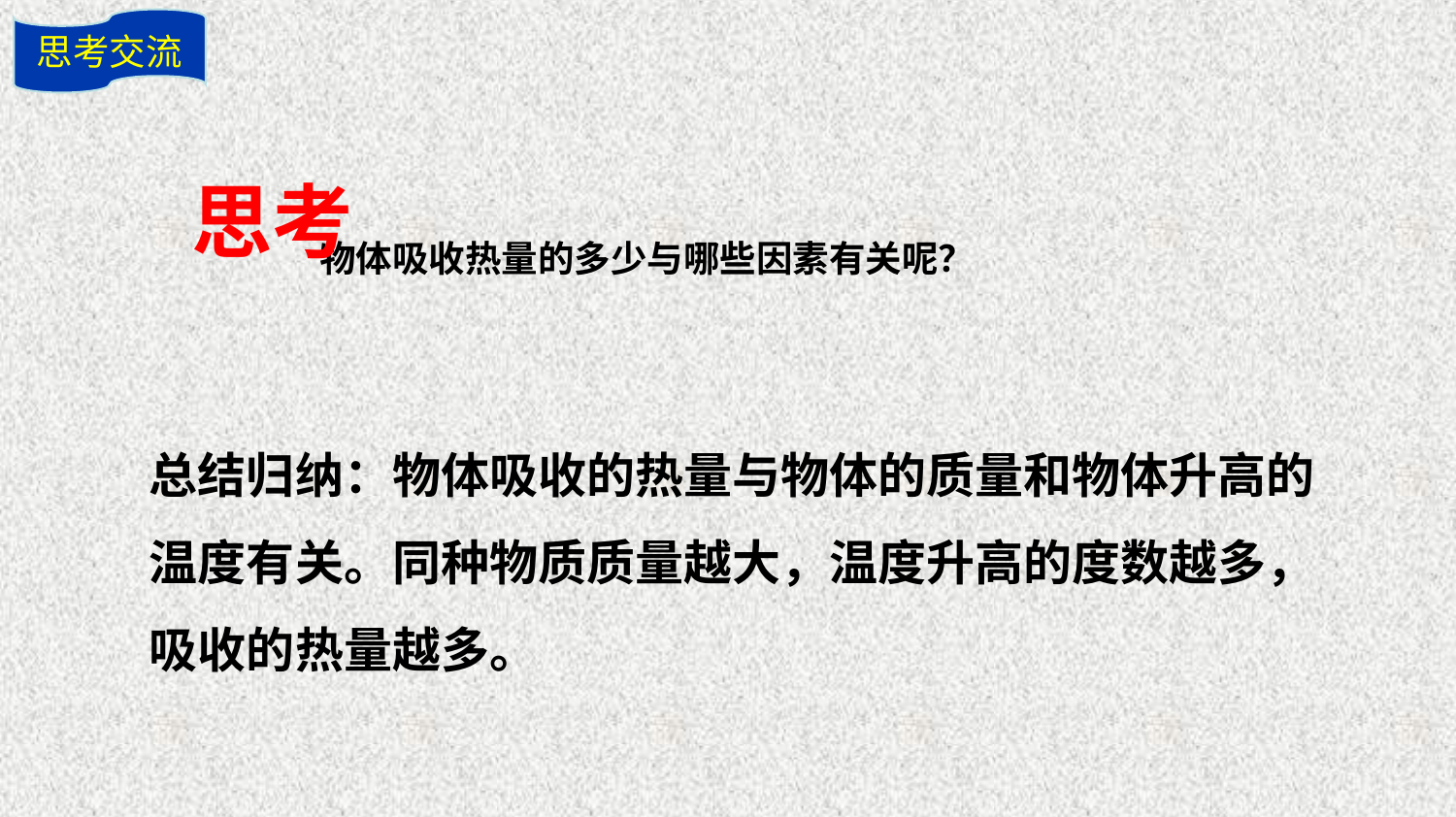

思考交流
思考
物体吸收热量的多少与哪些因素有关呢？
总结归纳：物体吸收的热量与物体的质量和物体升高的温度有关。同种物质质量越大，温度升高的度数越多，吸收的热量越多。